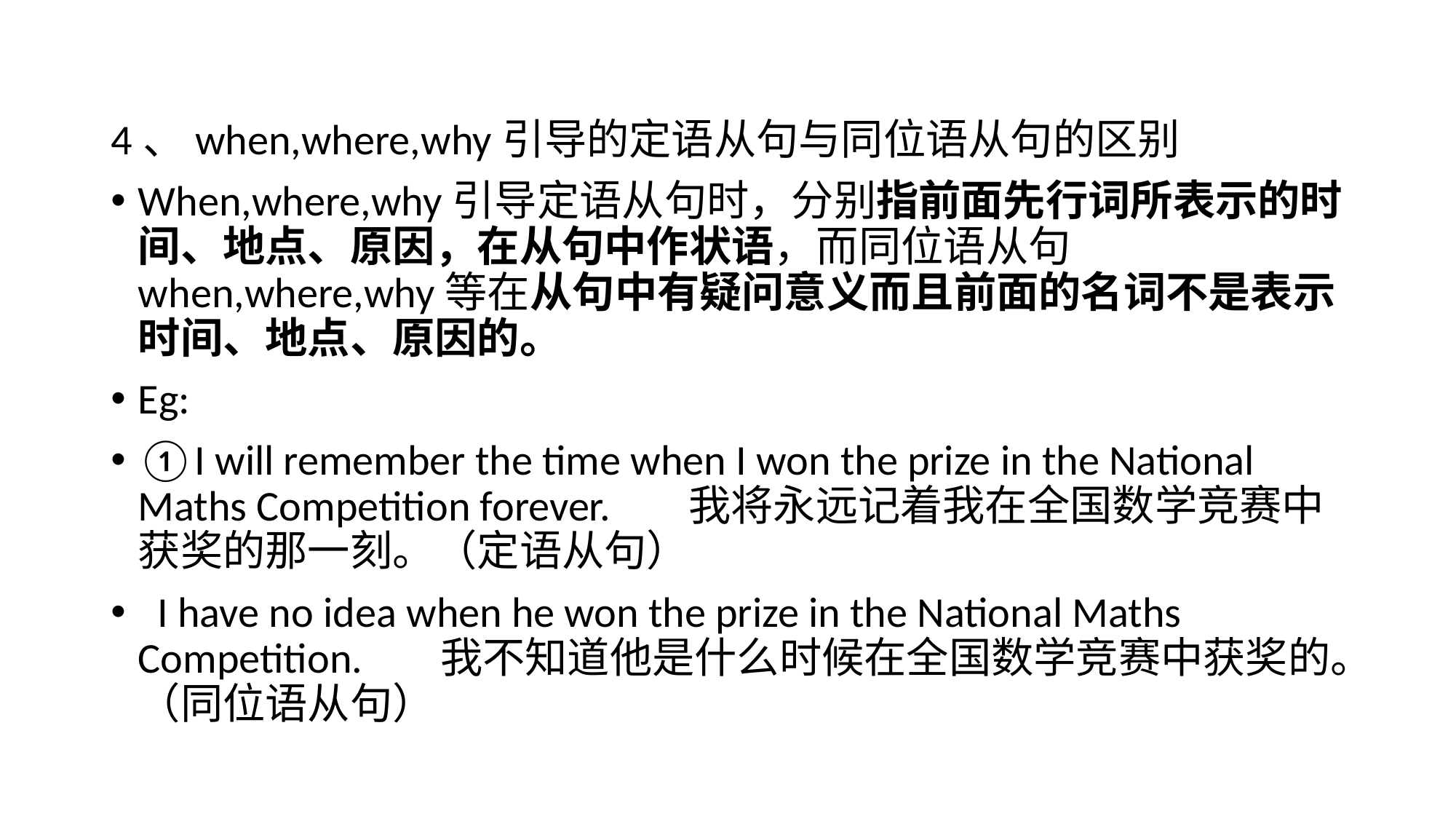

#
4、when,where,why引导的定语从句与同位语从句的区别
When,where,why引导定语从句时，分别指前面先行词所表示的时间、地点、原因，在从句中作状语，而同位语从句when,where,why等在从句中有疑问意义而且前面的名词不是表示时间、地点、原因的。
Eg:
①I will remember the time when I won the prize in the National Maths Competition forever.       我将永远记着我在全国数学竞赛中获奖的那一刻。（定语从句）
  I have no idea when he won the prize in the National Maths Competition.       我不知道他是什么时候在全国数学竞赛中获奖的。（同位语从句）